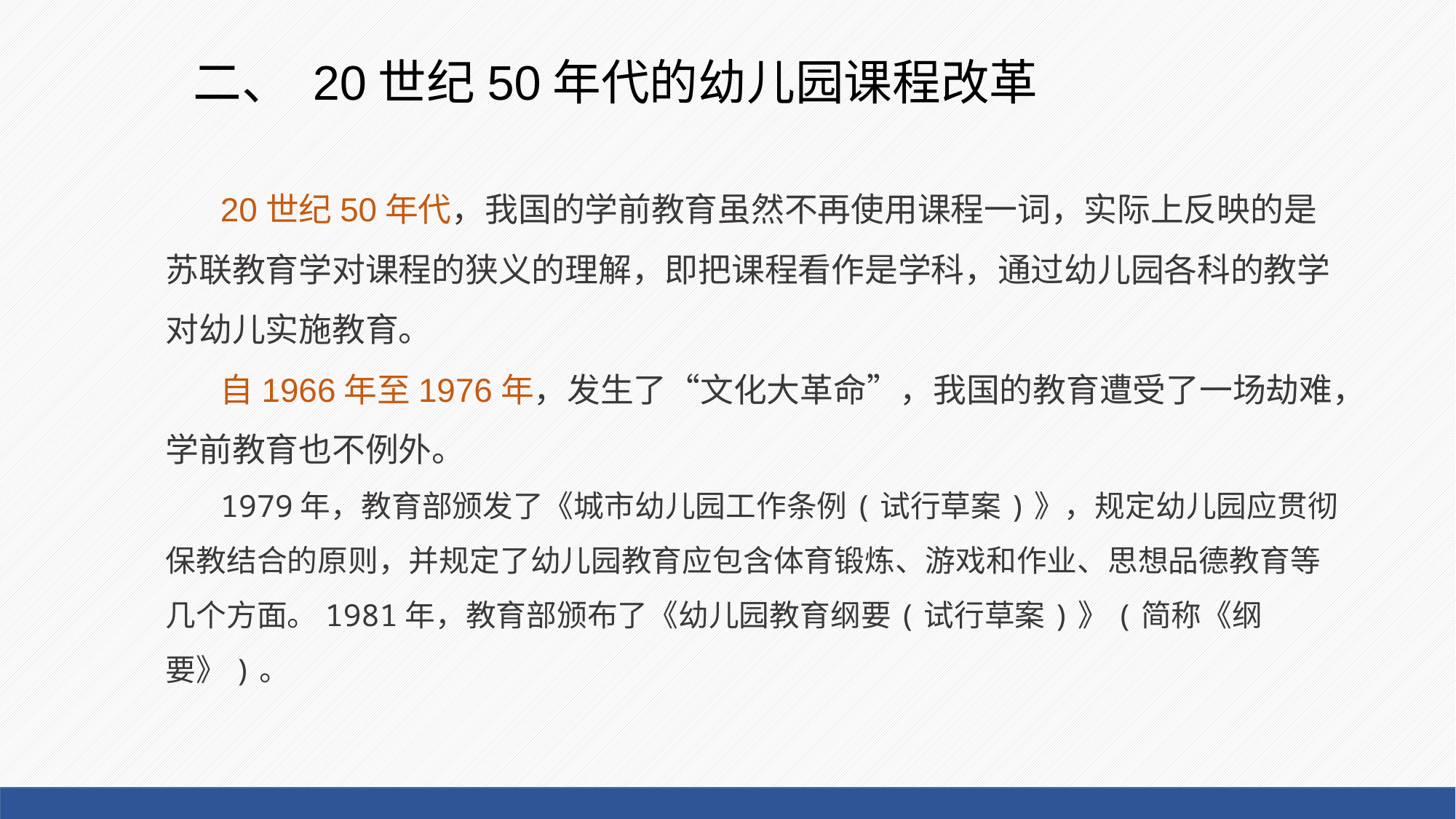

# 二、 20世纪50年代的幼儿园课程改革
20世纪50年代，我国的学前教育虽然不再使用课程一词，实际上反映的是苏联教育学对课程的狭义的理解，即把课程看作是学科，通过幼儿园各科的教学对幼儿实施教育。
自1966年至1976年，发生了“文化大革命”，我国的教育遭受了一场劫难，学前教育也不例外。
1979年，教育部颁发了《城市幼儿园工作条例(试行草案)》，规定幼儿园应贯彻保教结合的原则，并规定了幼儿园教育应包含体育锻炼、游戏和作业、思想品德教育等几个方面。1981年，教育部颁布了《幼儿园教育纲要(试行草案)》(简称《纲要》)。